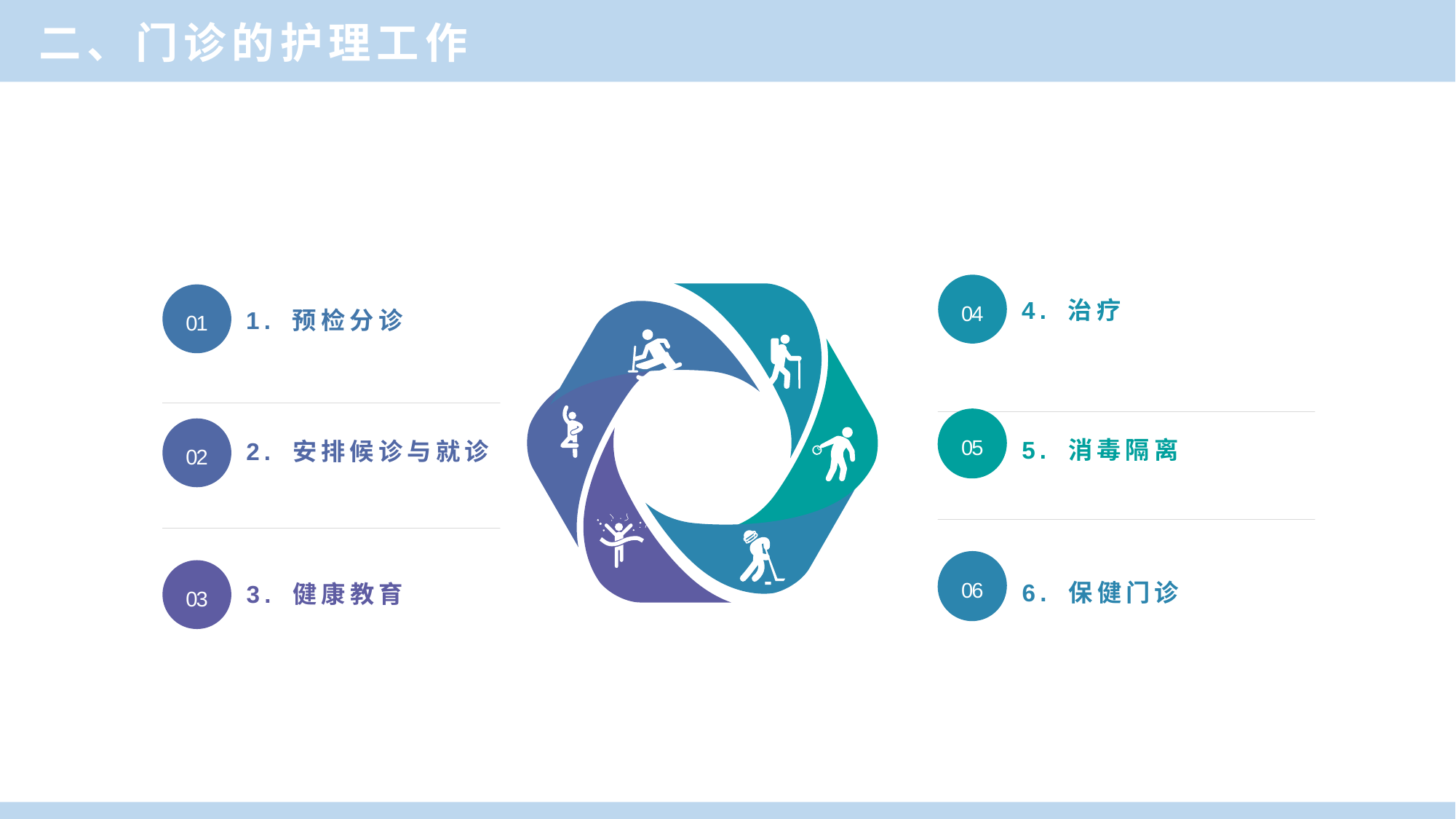

二、门诊的护理工作
4. 治疗
04

01
1. 预检分诊

05
5. 消毒隔离
05
2. 安排候诊与就诊
02

06
6. 保健门诊
06
03
3. 健康教育